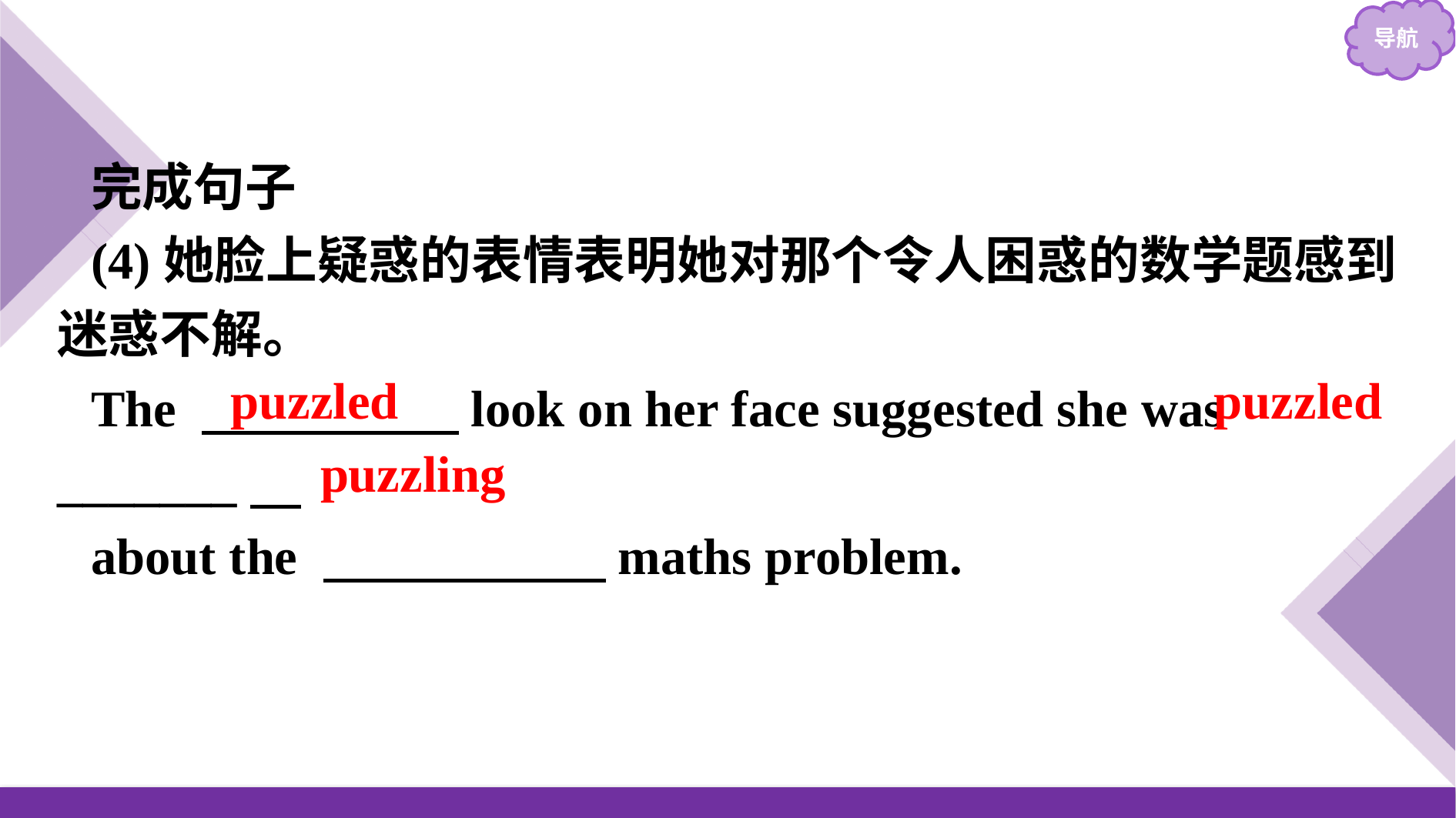

完成句子
(4)她脸上疑惑的表情表明她对那个令人困惑的数学题感到迷惑不解。
The 　　　　　look on her face suggested she was _______
about the 　　　　　 maths problem.
puzzled
puzzled
puzzling